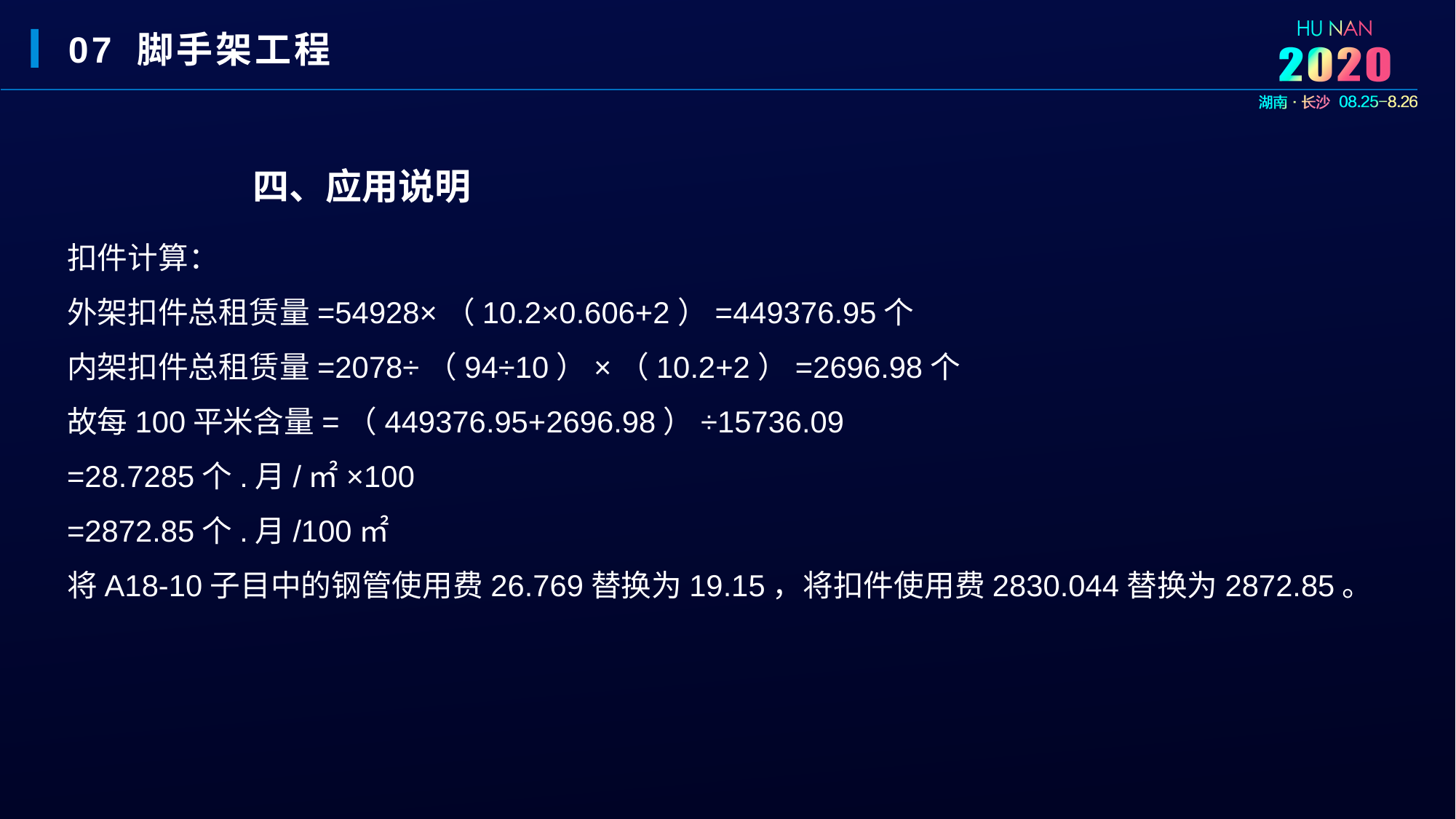

07 脚手架工程
四、应用说明
扣件计算：
外架扣件总租赁量=54928×（10.2×0.606+2）=449376.95个
内架扣件总租赁量=2078÷（94÷10）×（10.2+2）=2696.98个
故每100平米含量=（449376.95+2696.98）÷15736.09
=28.7285个.月/㎡×100
=2872.85个.月/100㎡
将A18-10子目中的钢管使用费26.769替换为19.15，将扣件使用费2830.044替换为2872.85。